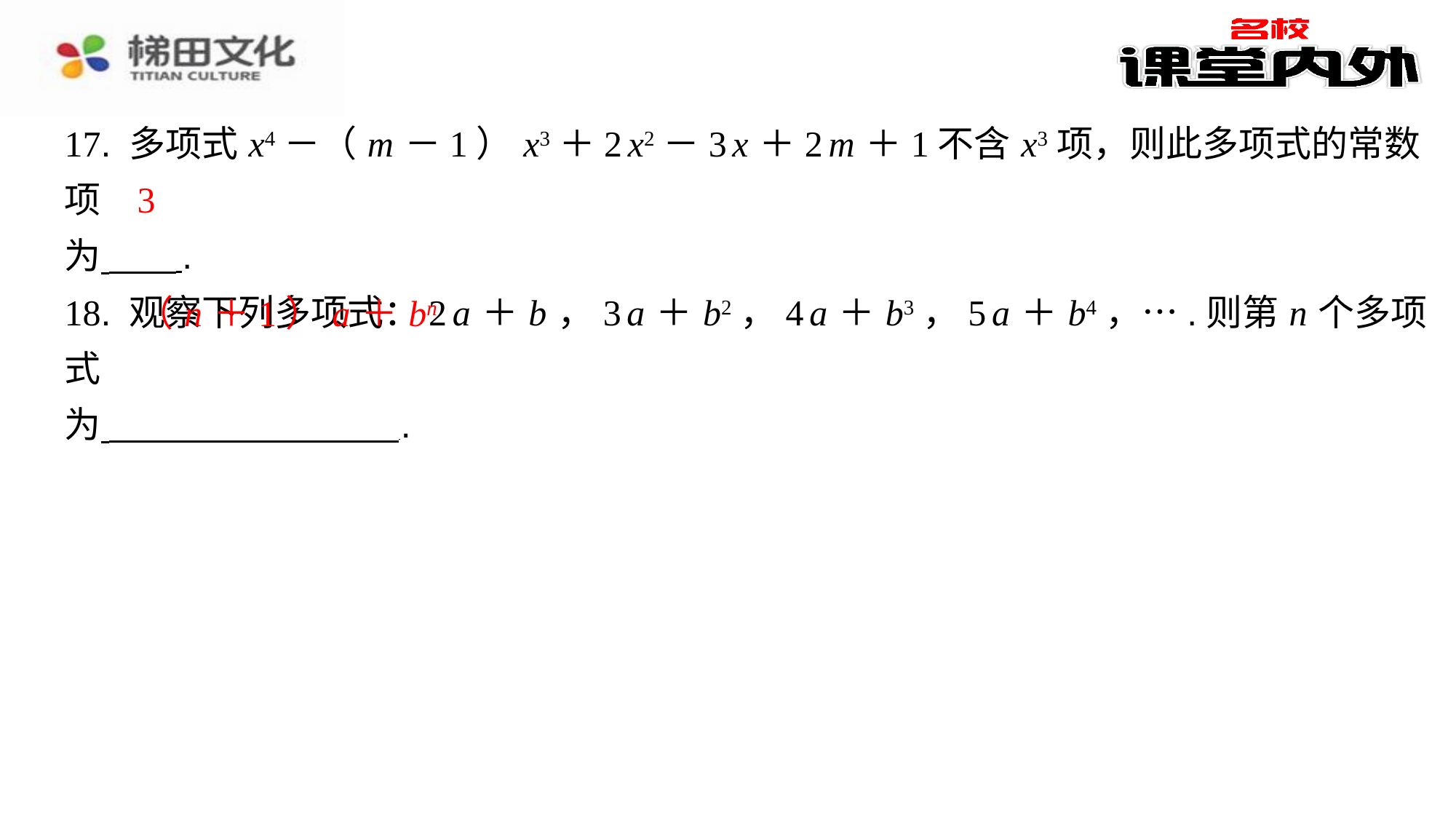

17. 多项式 x4－（ m －1） x3＋2 x2－3 x ＋2 m ＋1不含 x3项，则此多项式的常数项
为            ⁠.
18. 观察下列多项式：2 a ＋ b ，3 a ＋ b2，4 a ＋ b3，5 a ＋ b4，….则第 n 个多项式
为                                             ⁠.
3
（ n ＋1） a ＋ bn